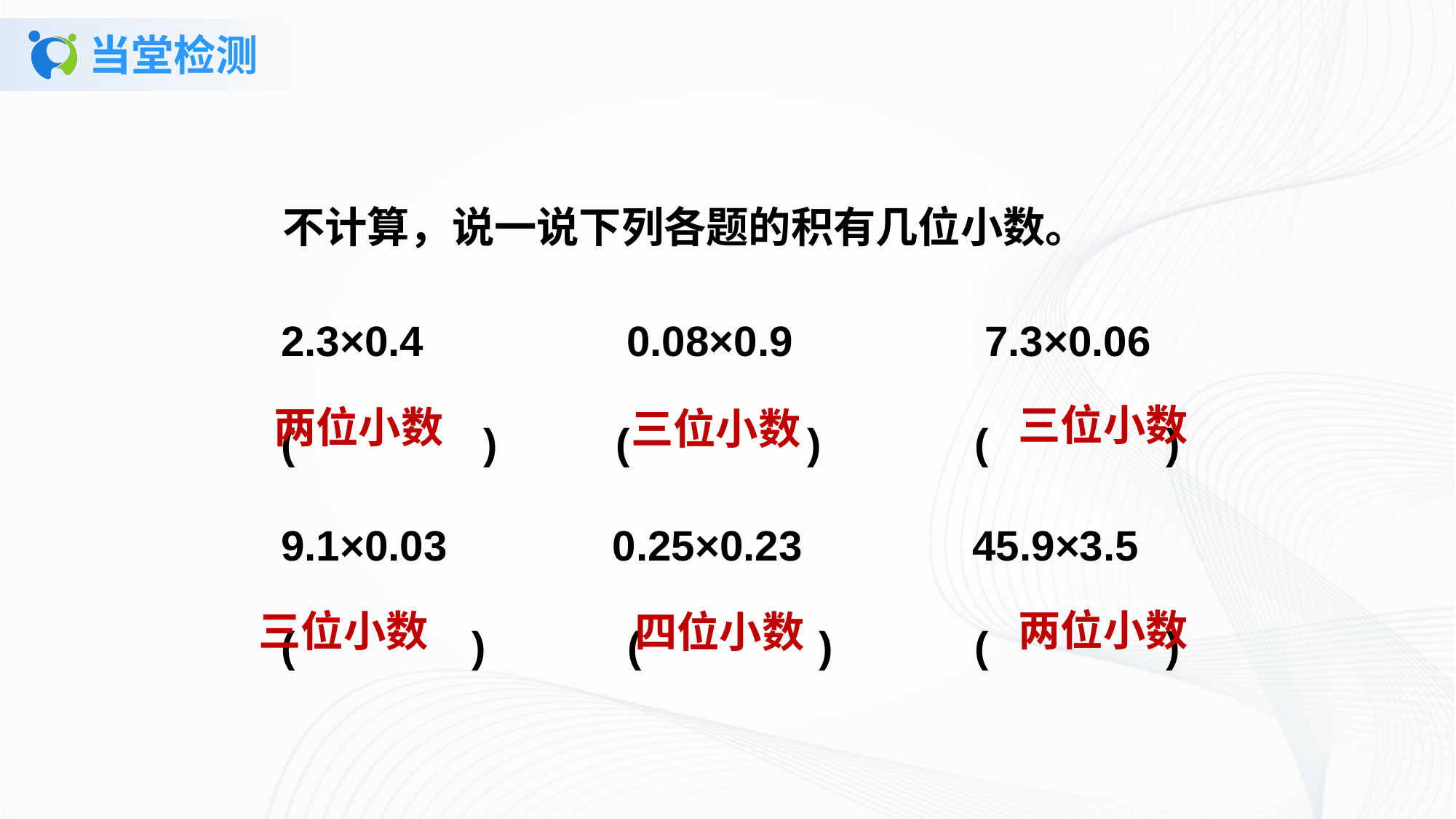

# 当堂检测
不计算，说一说下列各题的积有几位小数。
2.3×0.4              0.08×0.9             7.3×0.06
(                )          (               )             (               )
9.1×0.03              0.25×0.23            45.9×3.5
(               )            (               )            (               )
三位小数
两位小数
三位小数
两位小数
三位小数
四位小数